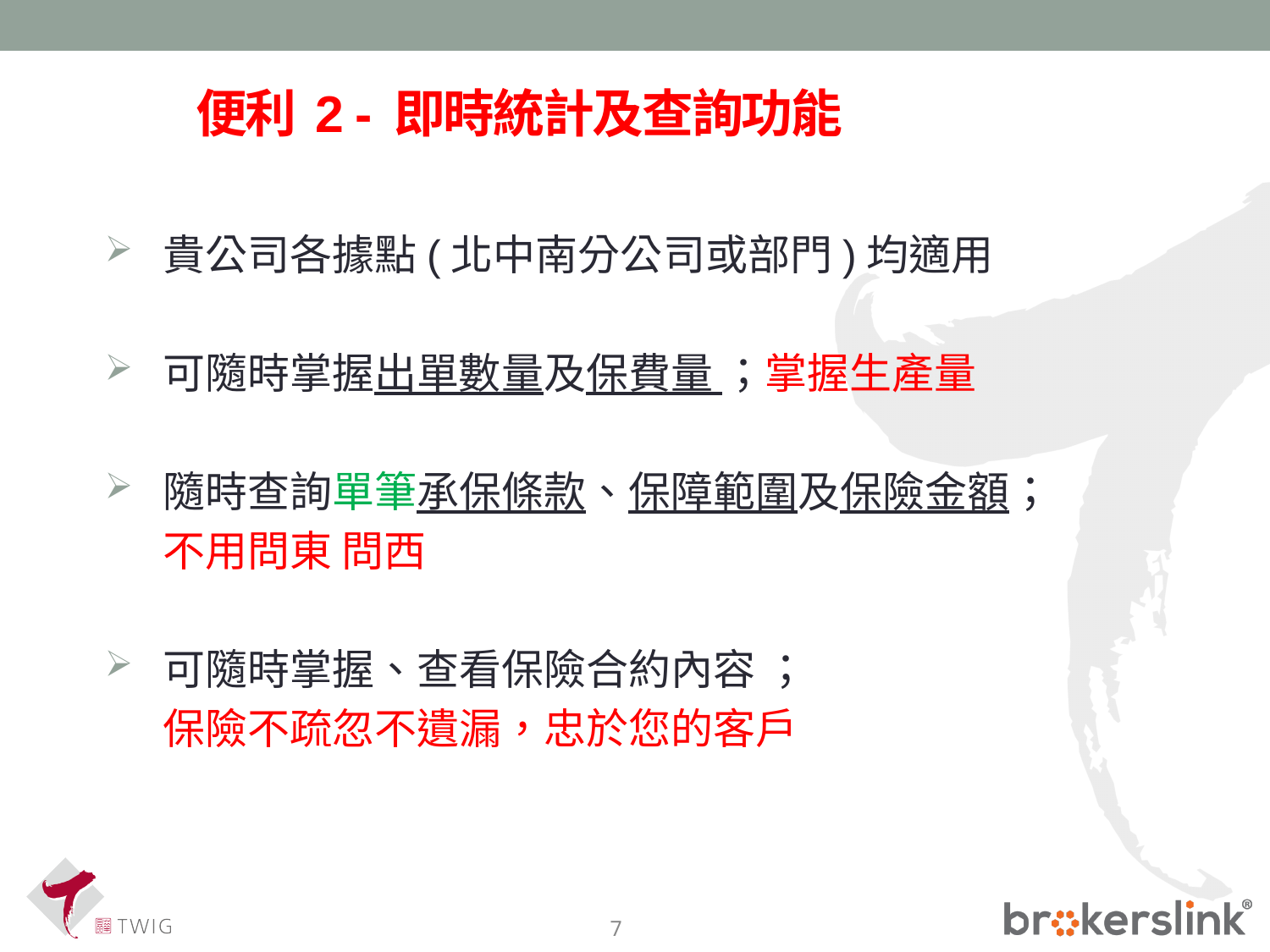

# 便利 2 - 即時統計及查詢功能
  貴公司各據點(北中南分公司或部門)均適用

  可隨時掌握出單數量及保費量 ；掌握生產量

  隨時查詢單筆承保條款、保障範圍及保險金額；
     不用問東 問西

  可隨時掌握、查看保險合約內容 ；
     保險不疏忽不遺漏，忠於您的客戶
7